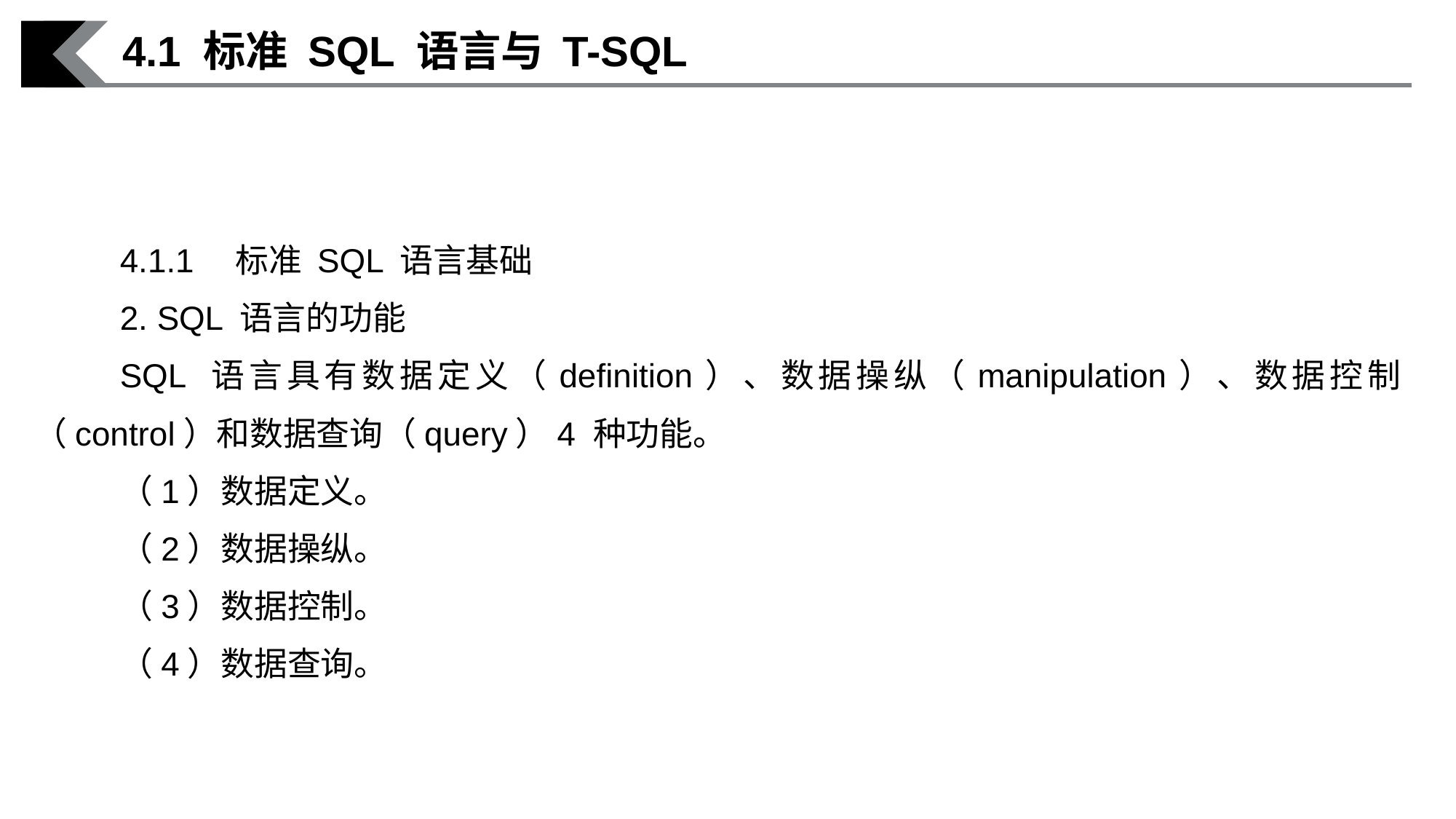

4.1 标准 SQL 语言与 T-SQL
4.1.1　标准 SQL 语言基础
2. SQL 语言的功能
SQL 语言具有数据定义（deﬁnition）、数据操纵（manipulation）、数据控制（control）和数据查询（query）4 种功能。
（1）数据定义。
（2）数据操纵。
（3）数据控制。
（4）数据查询。